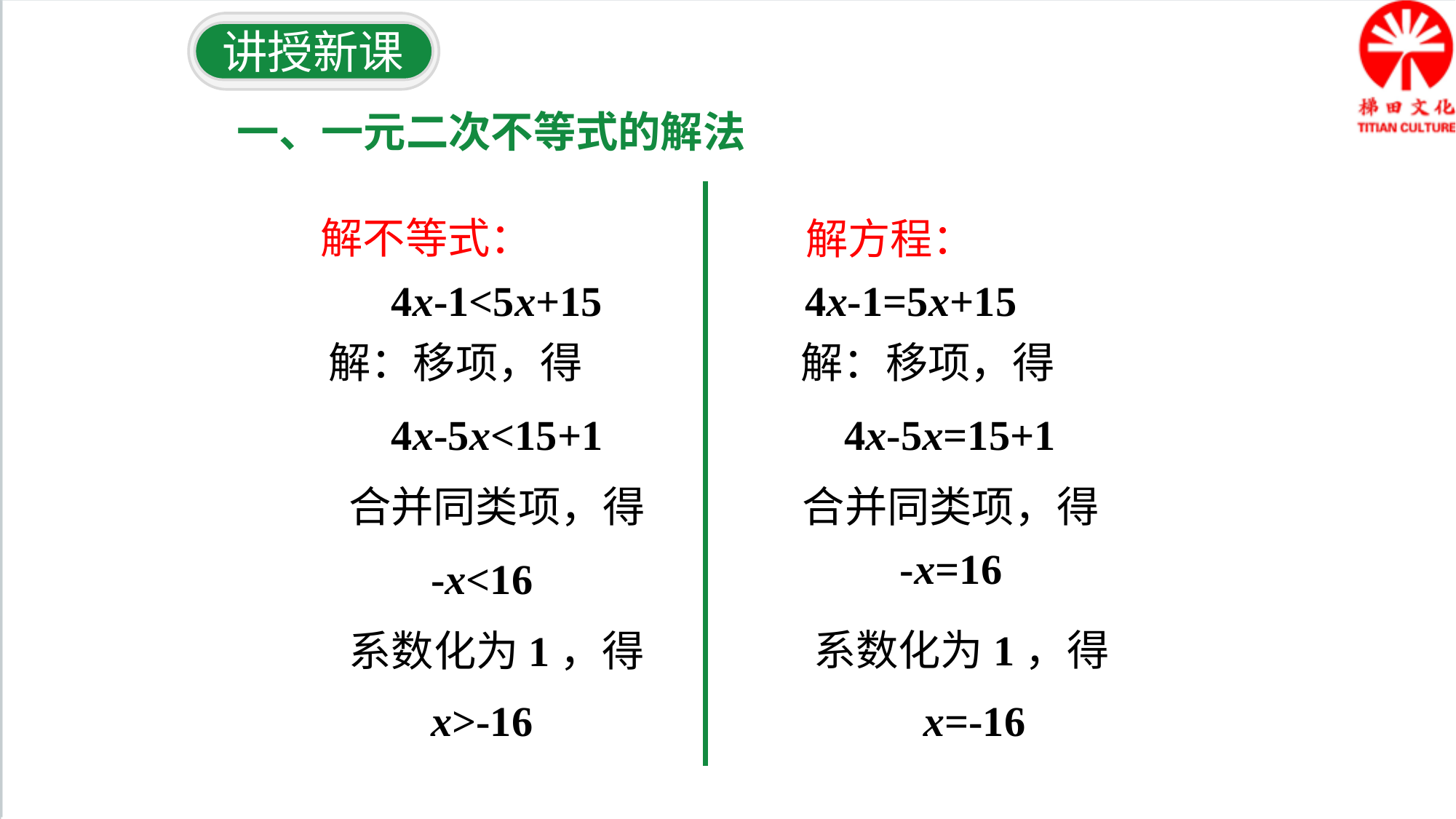

讲授新课
一、一元二次不等式的解法
解不等式：
解方程：
4x-1<5x+15
4x-1=5x+15
解：移项，得
解：移项，得
4x-5x<15+1
4x-5x=15+1
合并同类项，得
合并同类项，得
-x=16
-x<16
系数化为1，得
系数化为1，得
x>-16
x=-16